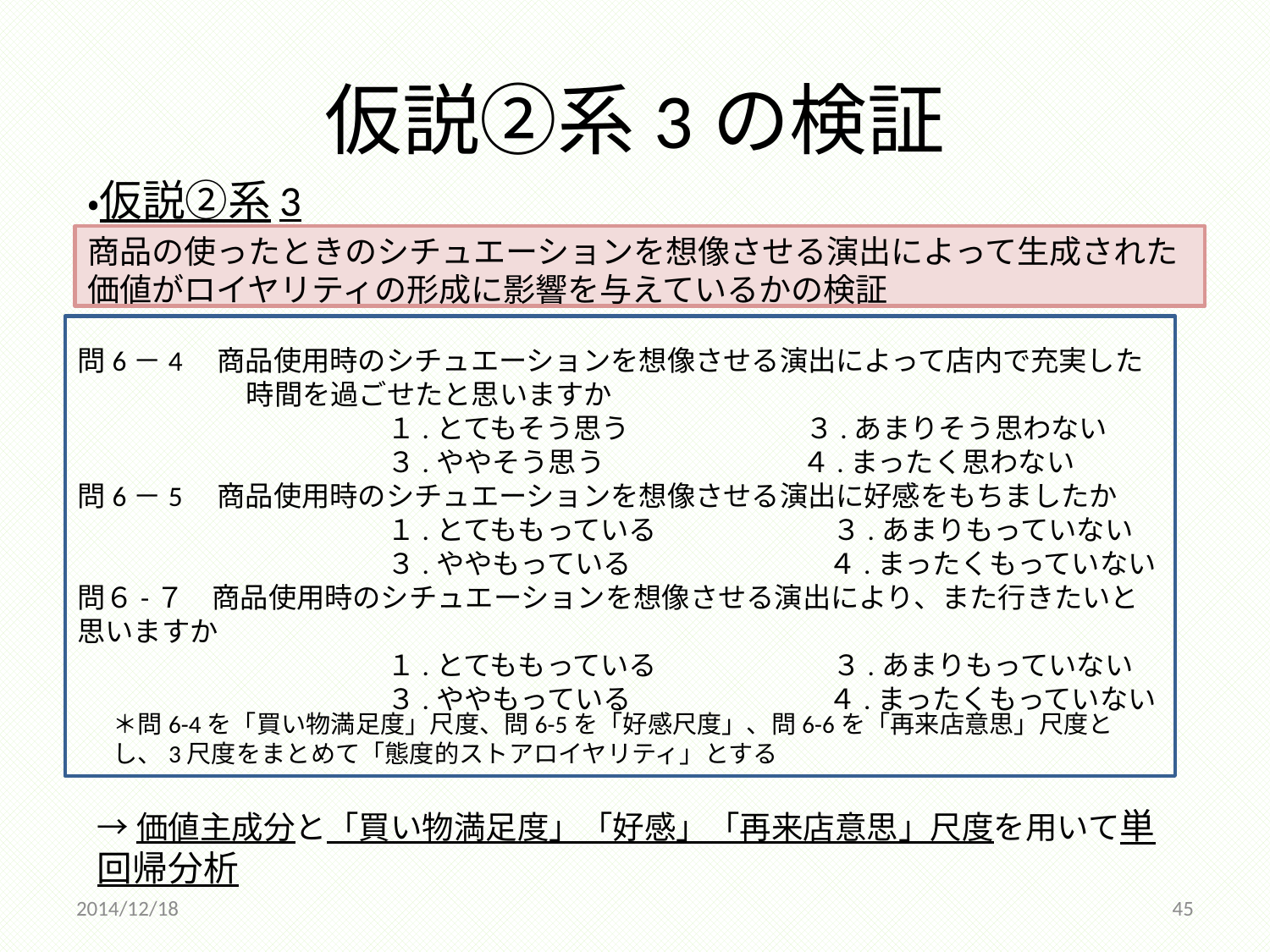

# 仮説②系3の検証
・仮説②系3
商品の使ったときのシチュエーションを想像させる演出によって生成された価値がロイヤリティの形成に影響を与えているかの検証

問6－4　商品使用時のシチュエーションを想像させる演出によって店内で充実した
　　　　　　時間を過ごせたと思いますか
　　　　　　　　　　　１.とてもそう思う　　　　　　 ３.あまりそう思わない
　　　　　　　　　　　３.ややそう思う　　　　　　　４.まったく思わない
問6－5　商品使用時のシチュエーションを想像させる演出に好感をもちましたか
　　　　　　　　　　　１.とてももっている　　　　　　 ３.あまりもっていない
　　　　　　　　　　　３.ややもっている　　　　　　　４.まったくもっていない
問６-７　商品使用時のシチュエーションを想像させる演出により、また行きたいと思いますか
　　　　　　　　　　　１.とてももっている　　　　　　 ３.あまりもっていない
　　　　　　　　　　　３.ややもっている　　　　　　　４.まったくもっていない

＊問6-4を「買い物満足度」尺度、問6-5を「好感尺度」、問6-6を「再来店意思」尺度とし、3尺度をまとめて「態度的ストアロイヤリティ」とする
→価値主成分と「買い物満足度」「好感」「再来店意思」尺度を用いて単回帰分析
2014/12/18
45